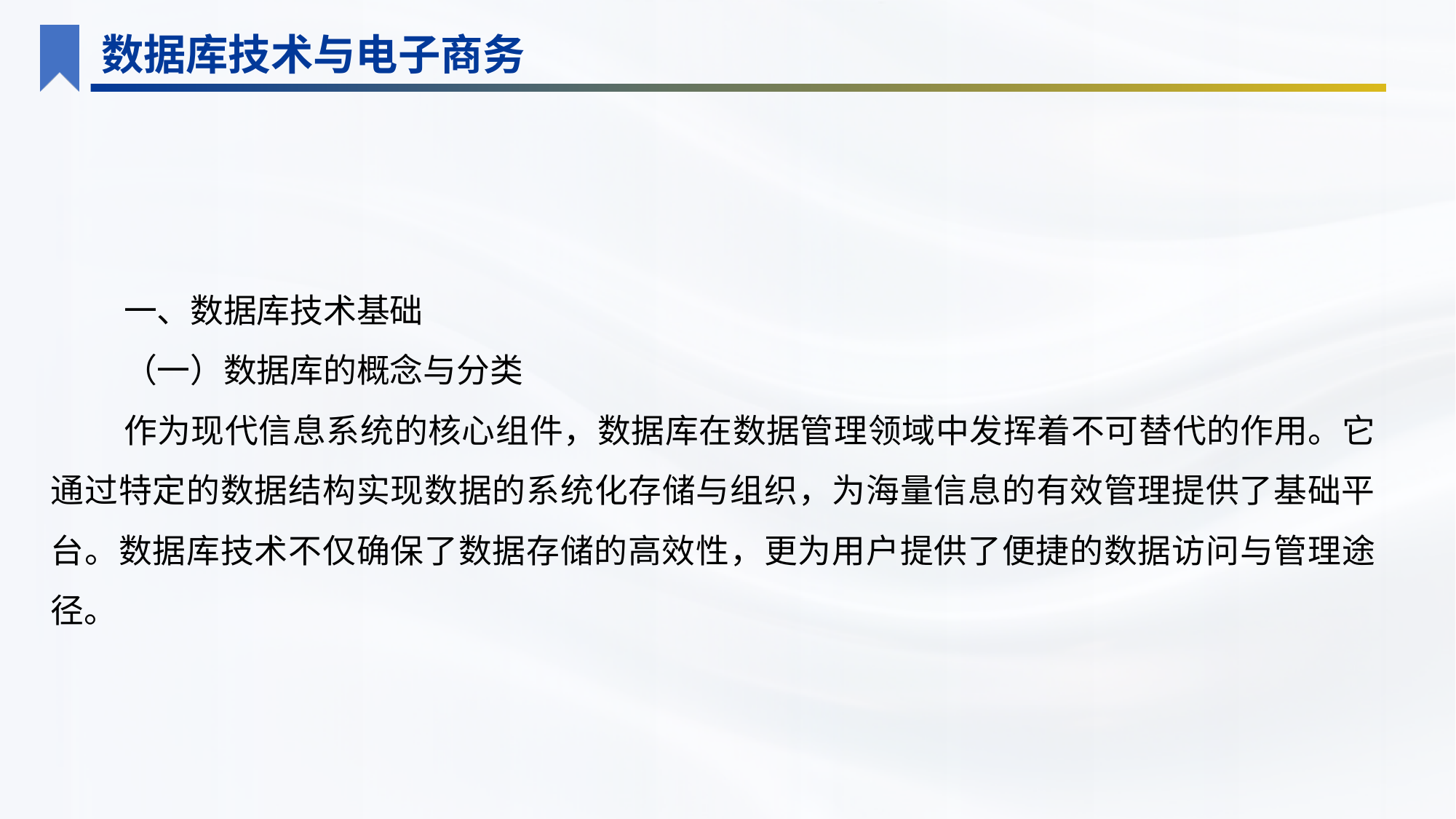

数据库技术与电子商务
一、数据库技术基础
（一）数据库的概念与分类
作为现代信息系统的核心组件，数据库在数据管理领域中发挥着不可替代的作用。它通过特定的数据结构实现数据的系统化存储与组织，为海量信息的有效管理提供了基础平台。数据库技术不仅确保了数据存储的高效性，更为用户提供了便捷的数据访问与管理途径。